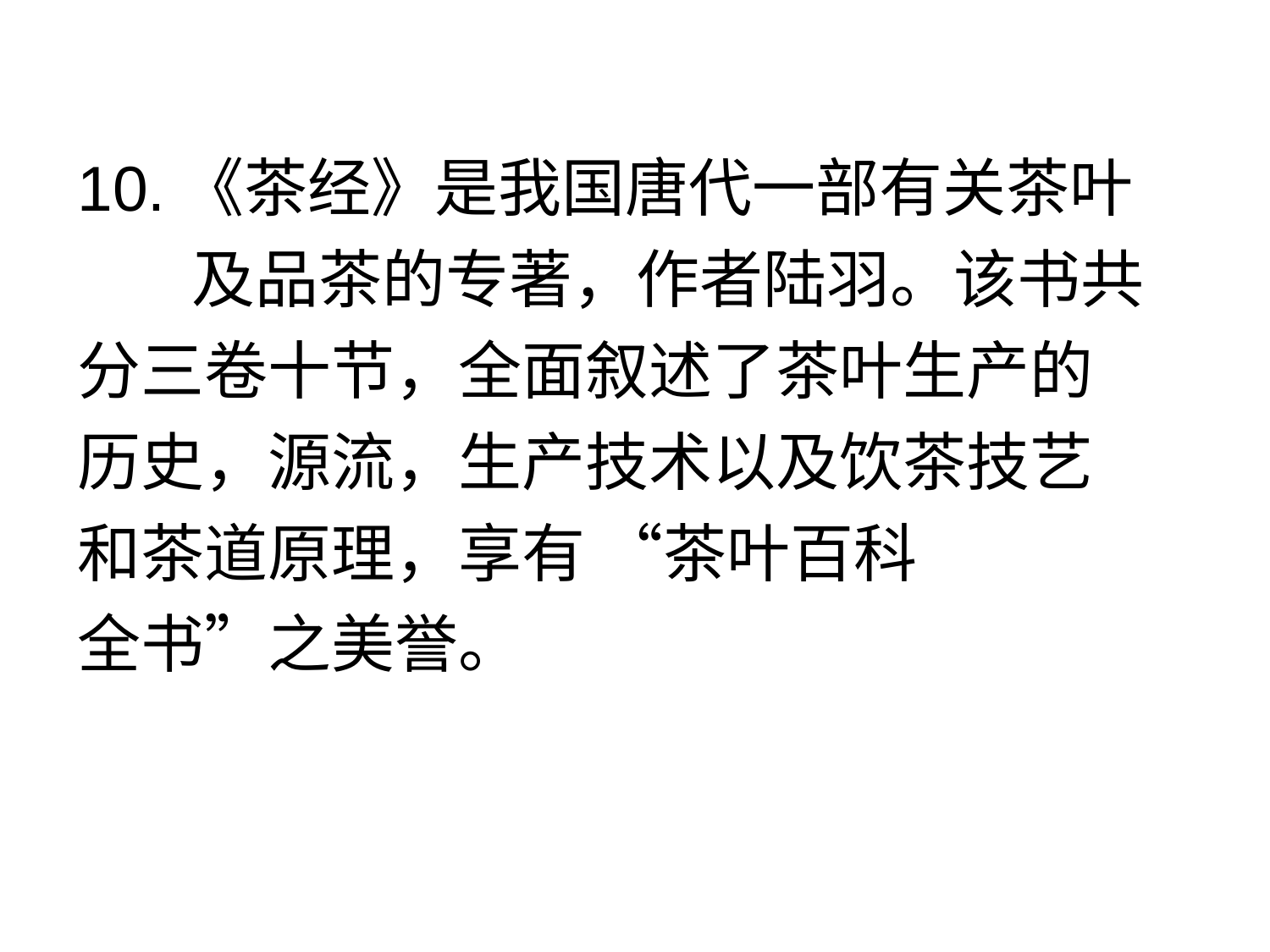

10.《茶经》是我国唐代一部有关茶叶
       及品茶的专著，作者陆羽。该书共分三卷十节，全面叙述了茶叶生产的历史，源流，生产技术以及饮茶技艺和茶道原理，享有 “茶叶百科
全书”之美誉。